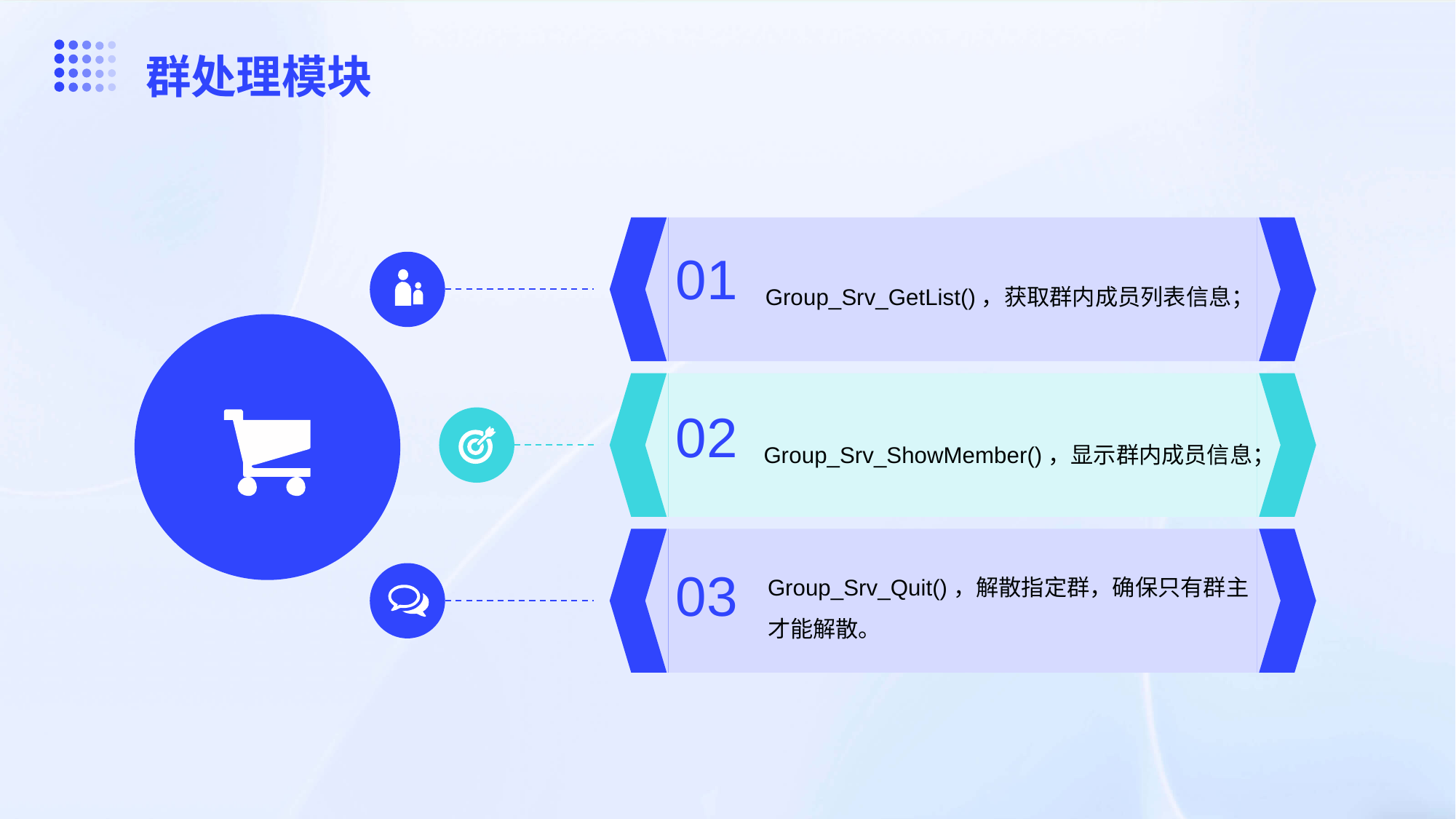

群处理模块

Group_Srv_GetList()，获取群内成员列表信息；

01

Group_Srv_ShowMember()，显示群内成员信息；

02

Group_Srv_Quit()，解散指定群，确保只有群主才能解散。

03